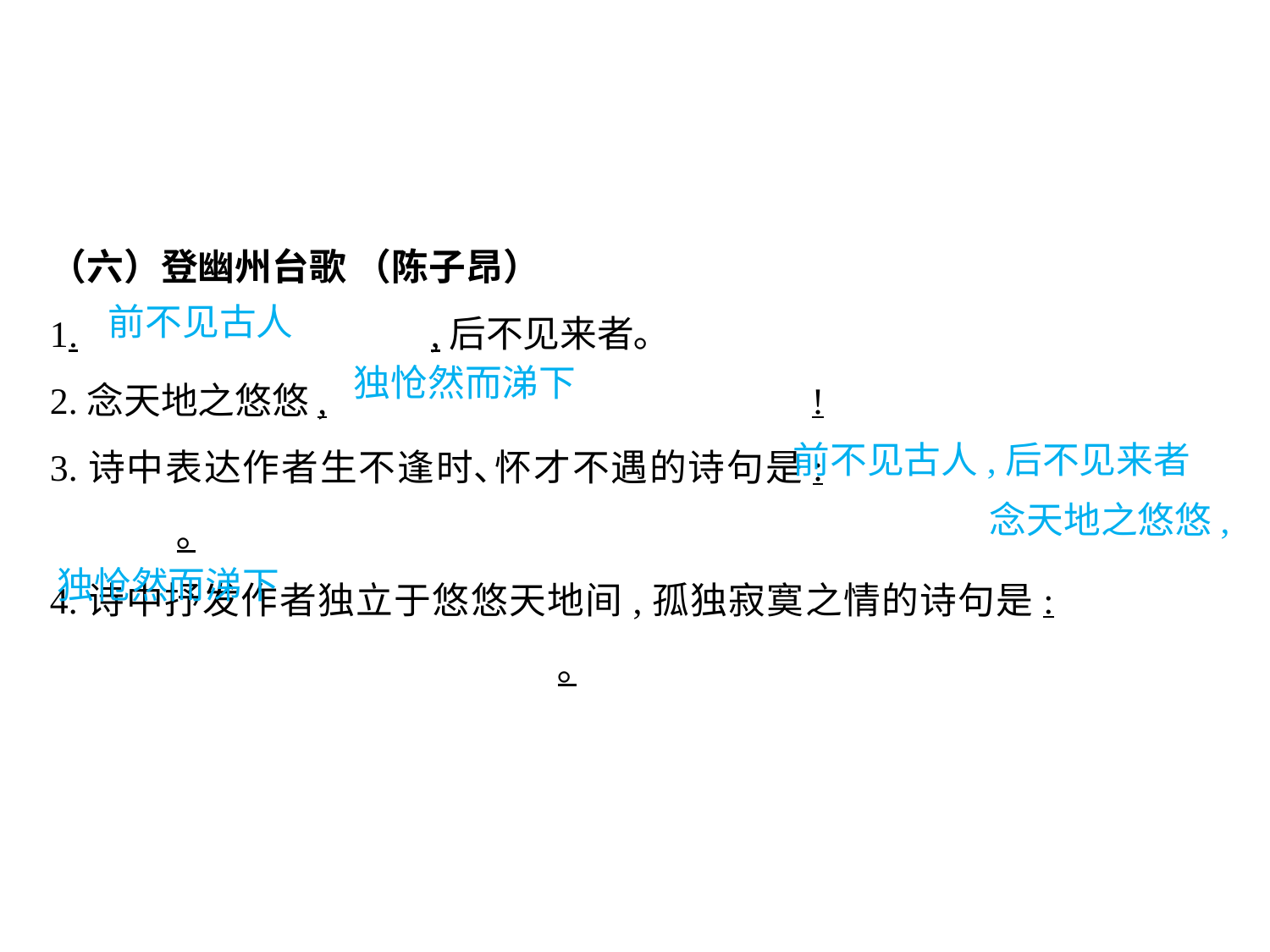

（六）登幽州台歌 （陈子昂）
1.			,后不见来者｡
2.念天地之悠悠,				!
3.诗中表达作者生不逢时､怀才不遇的诗句是:					｡
4.诗中抒发作者独立于悠悠天地间,孤独寂寞之情的诗句是:						｡
前不见古人
独怆然而涕下
前不见古人,后不见来者
念天地之悠悠,
独怆然而涕下